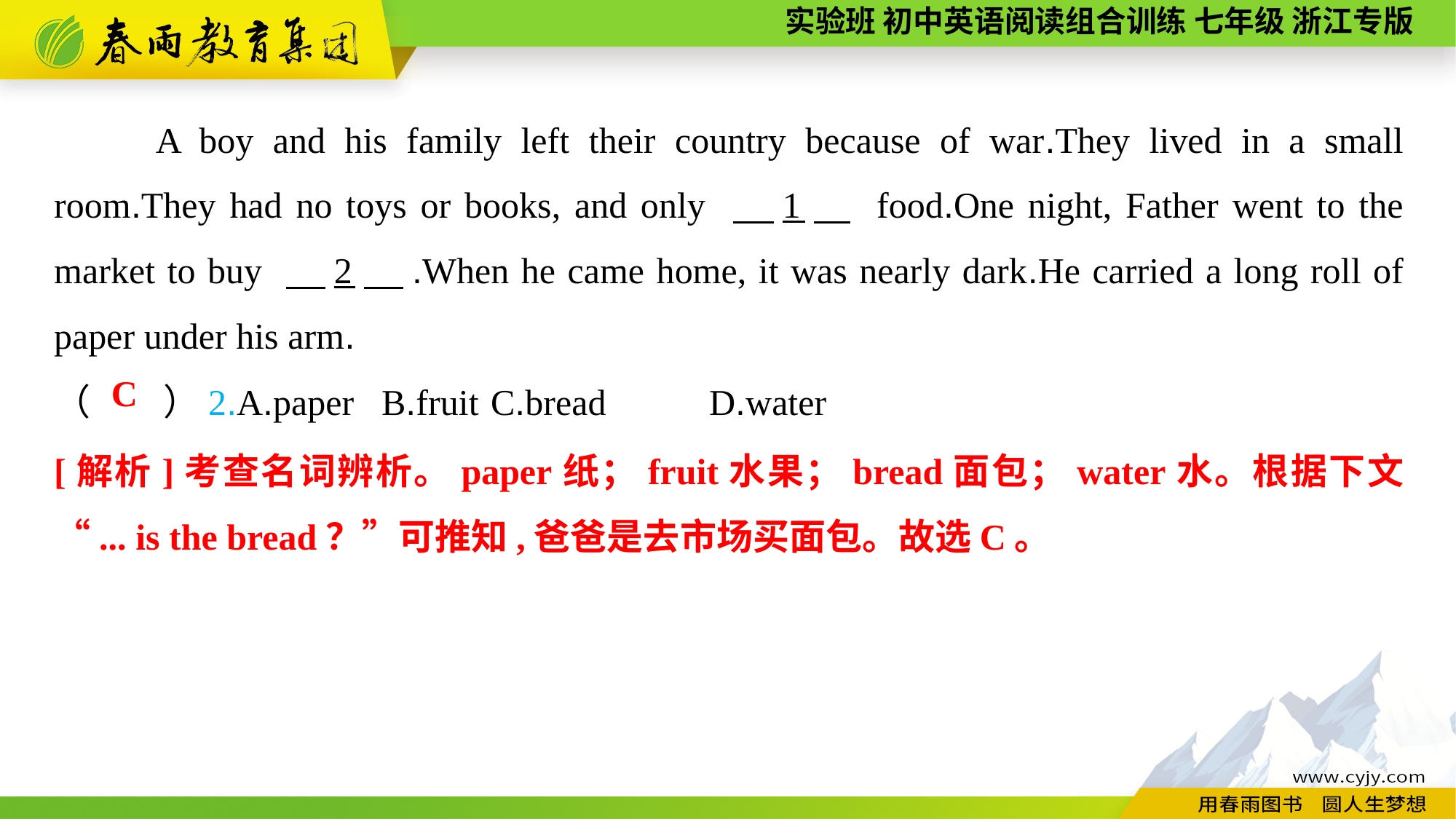

A boy and his family left their country because of war.They lived in a small room.They had no toys or books, and only 　1　 food.One night, Father went to the market to buy 　2　.When he came home, it was nearly dark.He carried a long roll of paper under his arm.
（　　）2.A.paper	B.fruit	C.bread	D.water
C
[解析]考查名词辨析。paper纸；fruit水果；bread面包；water水。根据下文“... is the bread？”可推知,爸爸是去市场买面包。故选C。